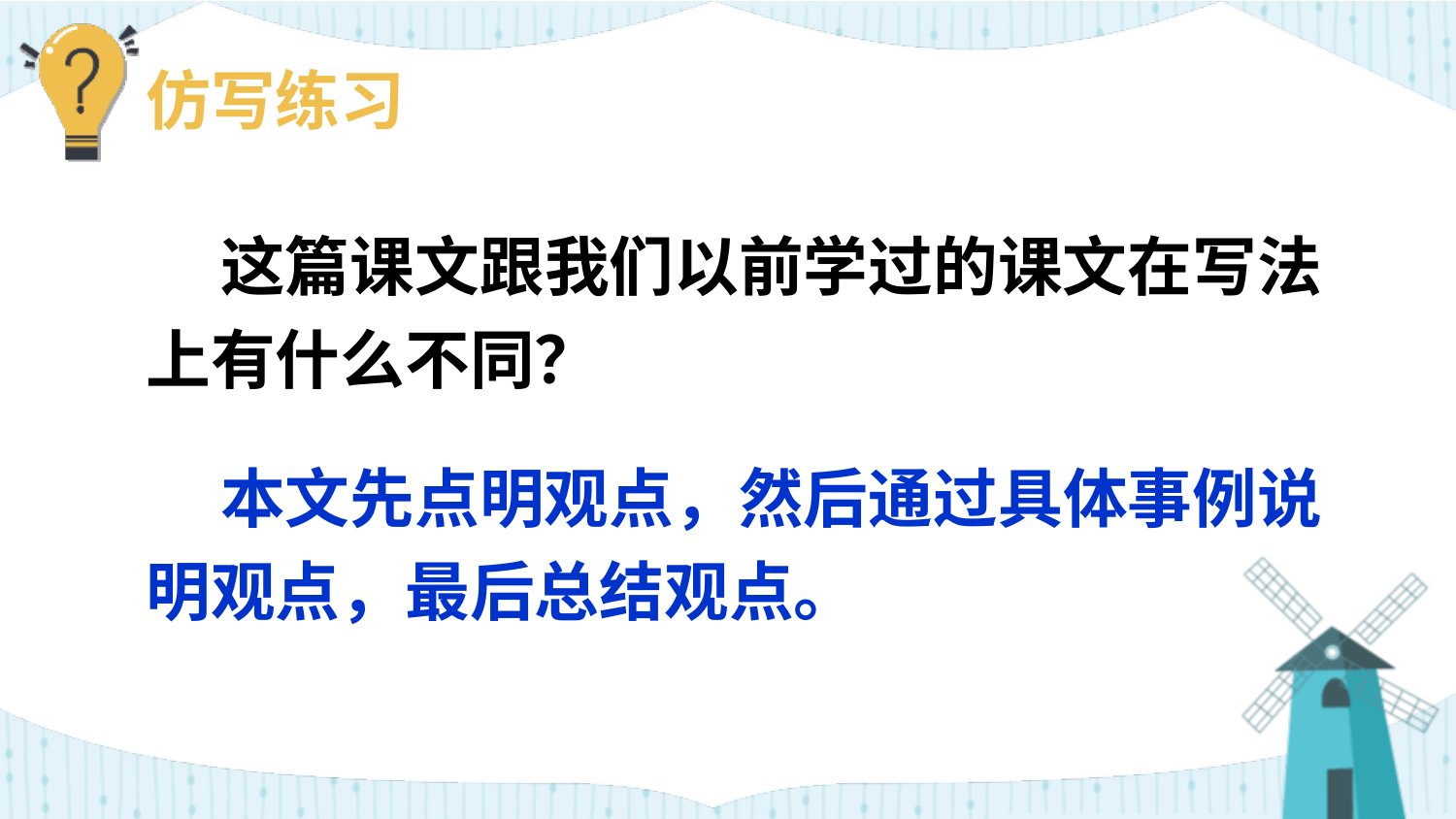

仿写练习
    这篇课文跟我们以前学过的课文在写法上有什么不同？
    本文先点明观点，然后通过具体事例说明观点，最后总结观点。